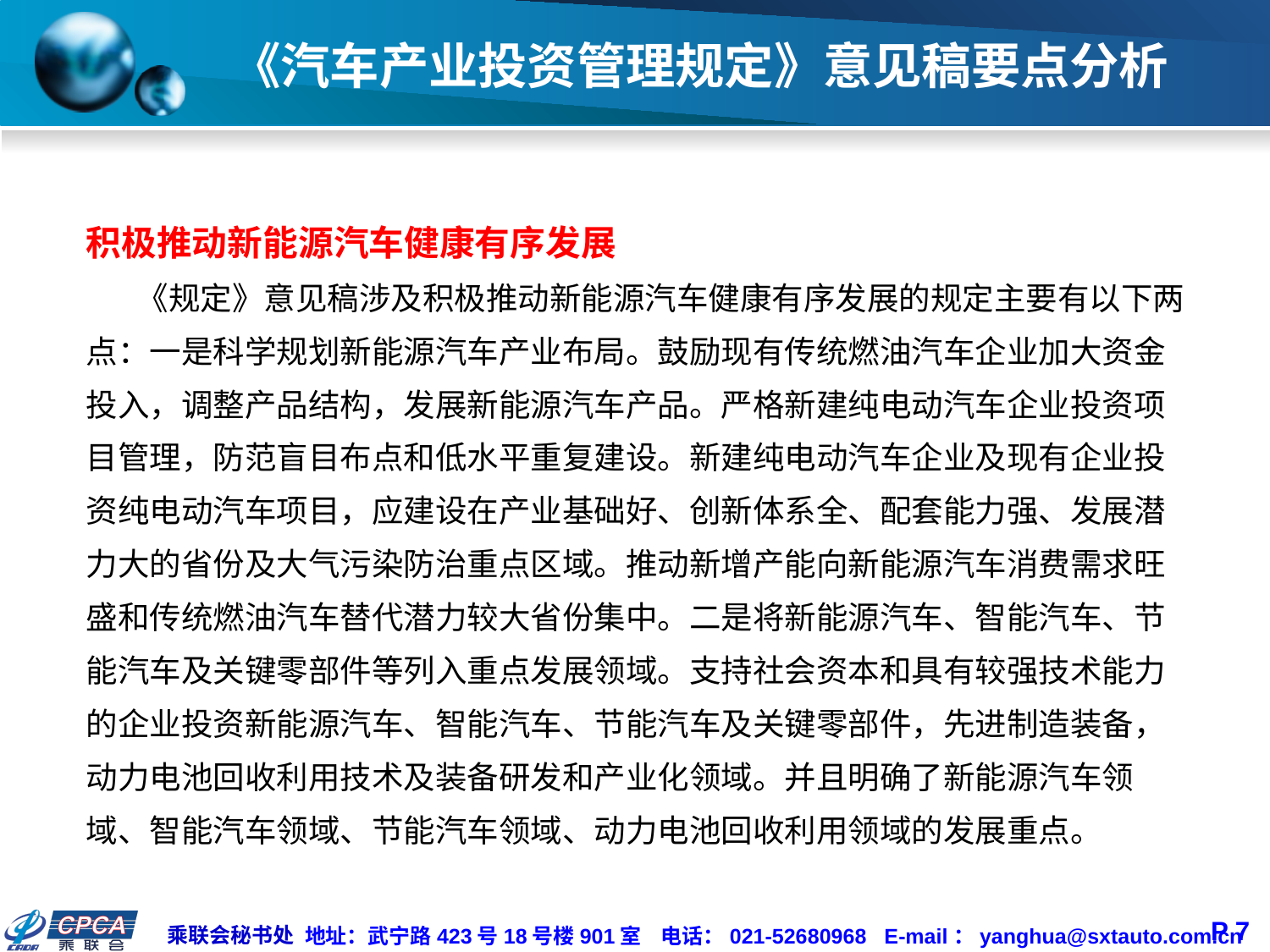

# 《汽车产业投资管理规定》意见稿要点分析
积极推动新能源汽车健康有序发展
      《规定》意见稿涉及积极推动新能源汽车健康有序发展的规定主要有以下两点：一是科学规划新能源汽车产业布局。鼓励现有传统燃油汽车企业加大资金投入，调整产品结构，发展新能源汽车产品。严格新建纯电动汽车企业投资项目管理，防范盲目布点和低水平重复建设。新建纯电动汽车企业及现有企业投资纯电动汽车项目，应建设在产业基础好、创新体系全、配套能力强、发展潜力大的省份及大气污染防治重点区域。推动新增产能向新能源汽车消费需求旺盛和传统燃油汽车替代潜力较大省份集中。二是将新能源汽车、智能汽车、节能汽车及关键零部件等列入重点发展领域。支持社会资本和具有较强技术能力的企业投资新能源汽车、智能汽车、节能汽车及关键零部件，先进制造装备，动力电池回收利用技术及装备研发和产业化领域。并且明确了新能源汽车领域、智能汽车领域、节能汽车领域、动力电池回收利用领域的发展重点。